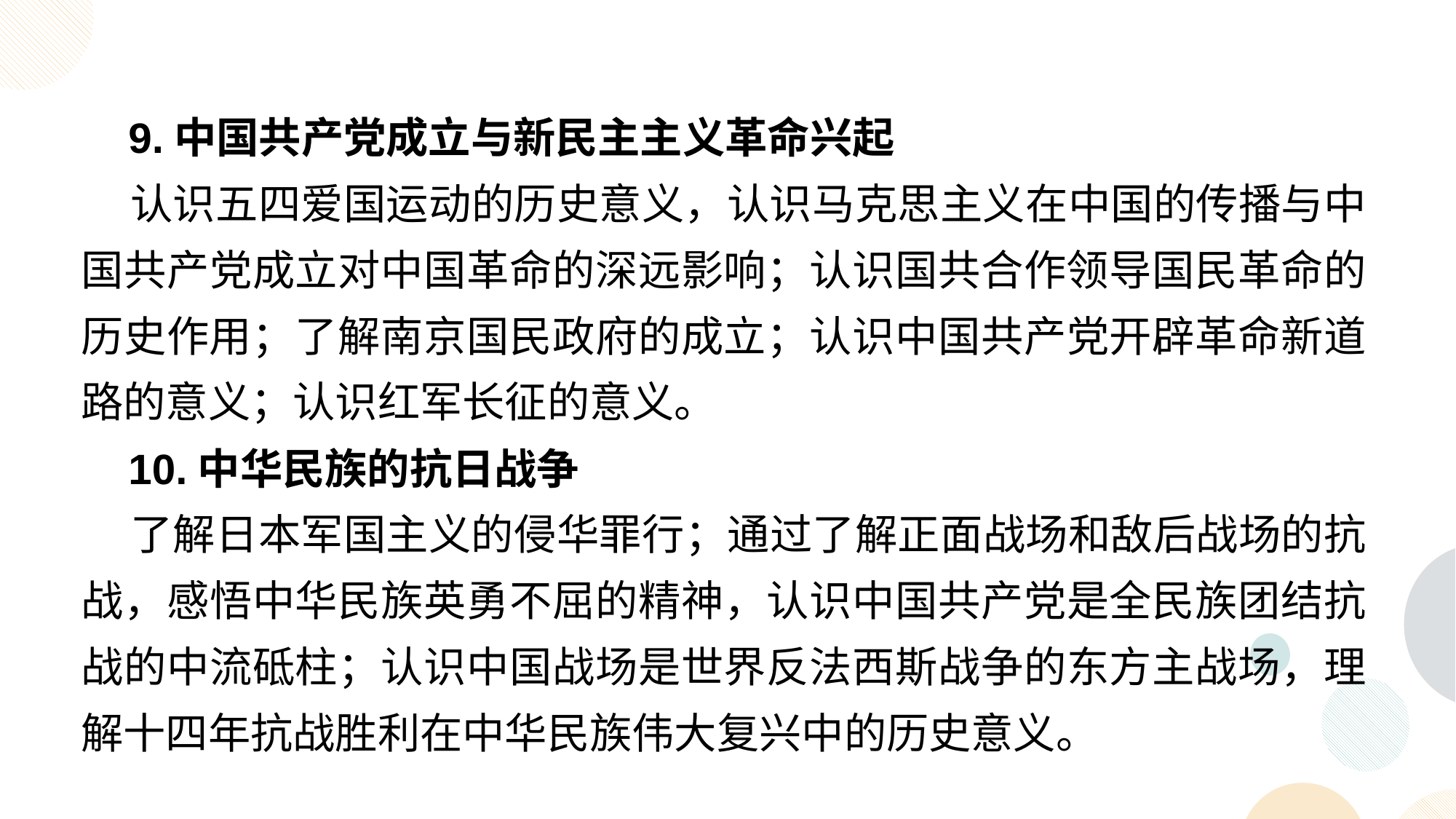

9.中国共产党成立与新民主主义革命兴起
    认识五四爱国运动的历史意义，认识马克思主义在中国的传播与中国共产党成立对中国革命的深远影响；认识国共合作领导国民革命的历史作用；了解南京国民政府的成立；认识中国共产党开辟革命新道路的意义；认识红军长征的意义。
    10.中华民族的抗日战争
    了解日本军国主义的侵华罪行；通过了解正面战场和敌后战场的抗战，感悟中华民族英勇不屈的精神，认识中国共产党是全民族团结抗战的中流砥柱；认识中国战场是世界反法西斯战争的东方主战场，理解十四年抗战胜利在中华民族伟大复兴中的历史意义。